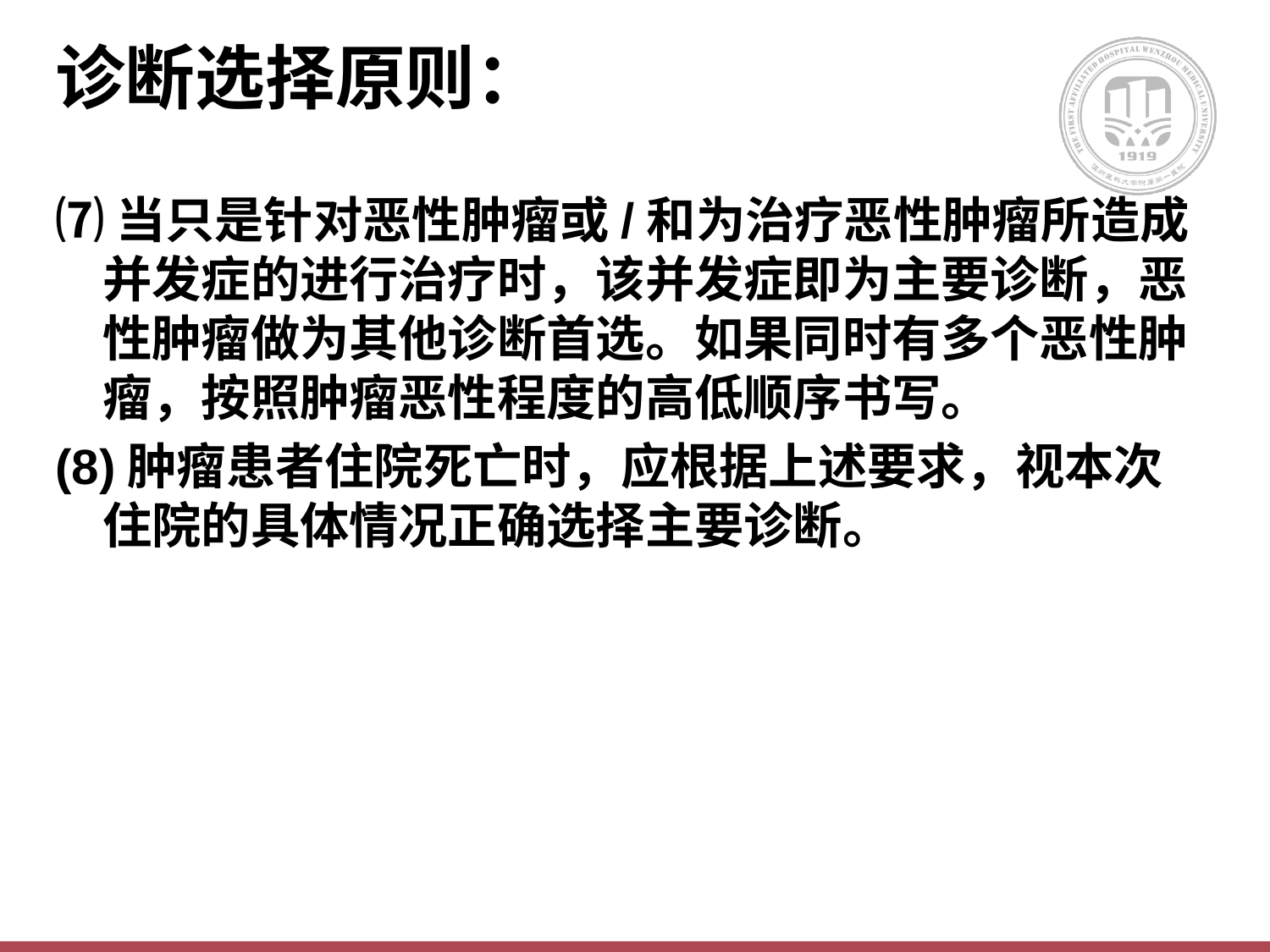

# 诊断选择原则：
⑺当只是针对恶性肿瘤或/和为治疗恶性肿瘤所造成并发症的进行治疗时，该并发症即为主要诊断，恶性肿瘤做为其他诊断首选。如果同时有多个恶性肿瘤，按照肿瘤恶性程度的高低顺序书写。
(8)肿瘤患者住院死亡时，应根据上述要求，视本次住院的具体情况正确选择主要诊断。